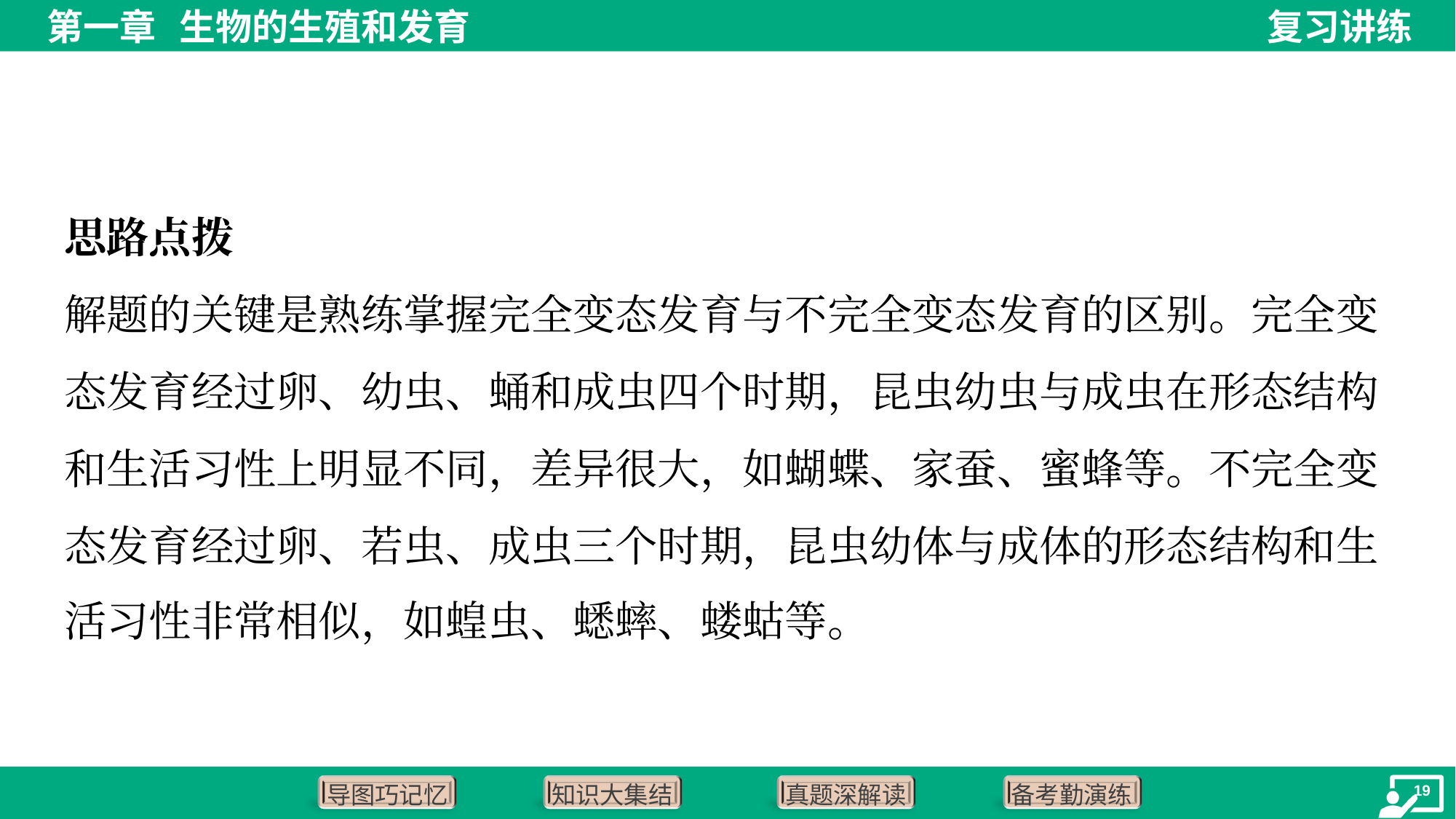

思路点拨
解题的关键是熟练掌握完全变态发育与不完全变态发育的区别。完全变
态发育经过卵、幼虫、蛹和成虫四个时期，昆虫幼虫与成虫在形态结构
和生活习性上明显不同，差异很大，如蝴蝶、家蚕、蜜蜂等。不完全变
态发育经过卵、若虫、成虫三个时期，昆虫幼体与成体的形态结构和生
活习性非常相似，如蝗虫、蟋蟀、蝼蛄等。